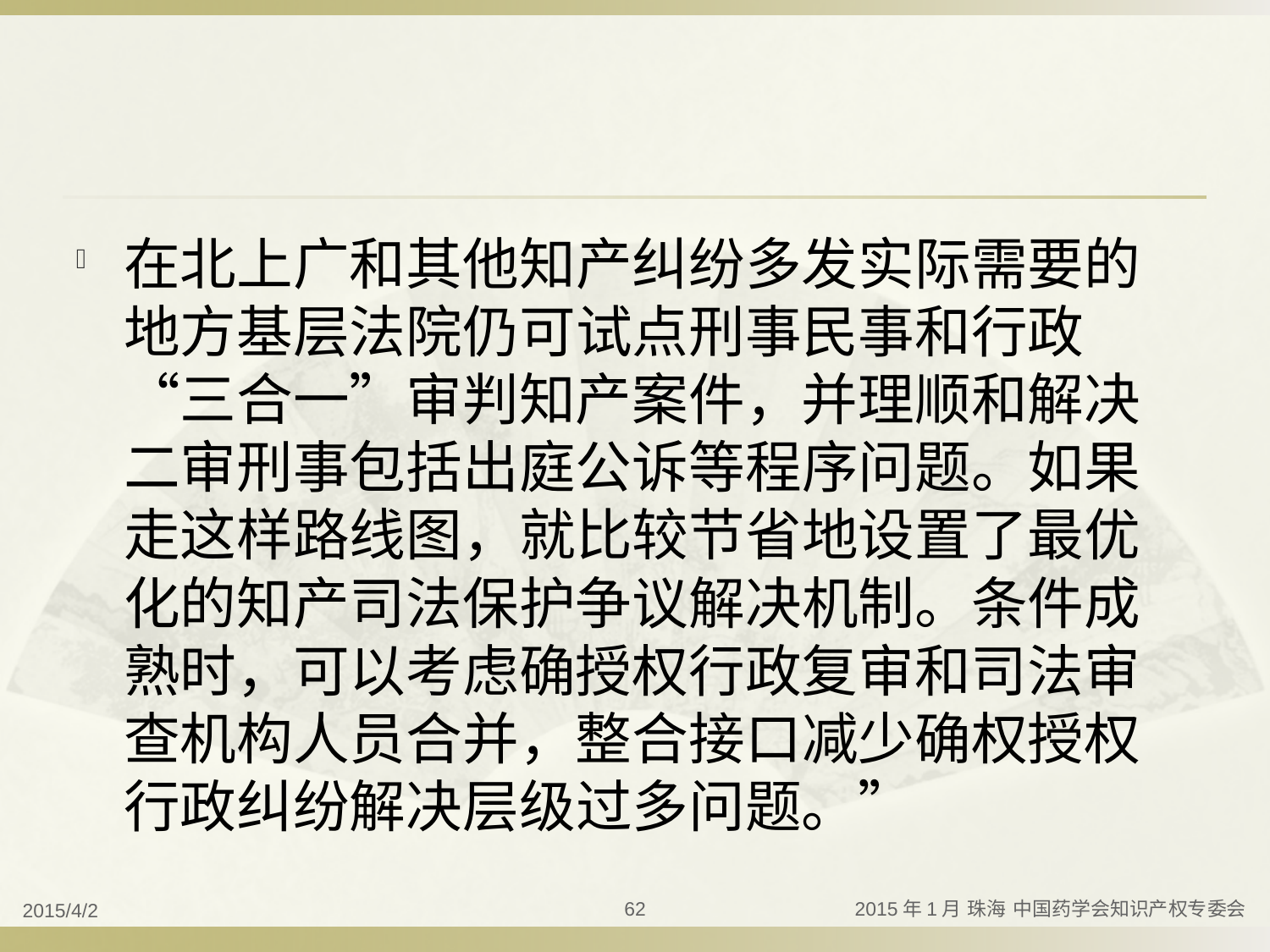

#
在北上广和其他知产纠纷多发实际需要的地方基层法院仍可试点刑事民事和行政“三合一”审判知产案件，并理顺和解决二审刑事包括出庭公诉等程序问题。如果走这样路线图，就比较节省地设置了最优化的知产司法保护争议解决机制。条件成熟时，可以考虑确授权行政复审和司法审查机构人员合并，整合接口减少确权授权行政纠纷解决层级过多问题。”
2015/4/2
62
2015年1月 珠海 中国药学会知识产权专委会